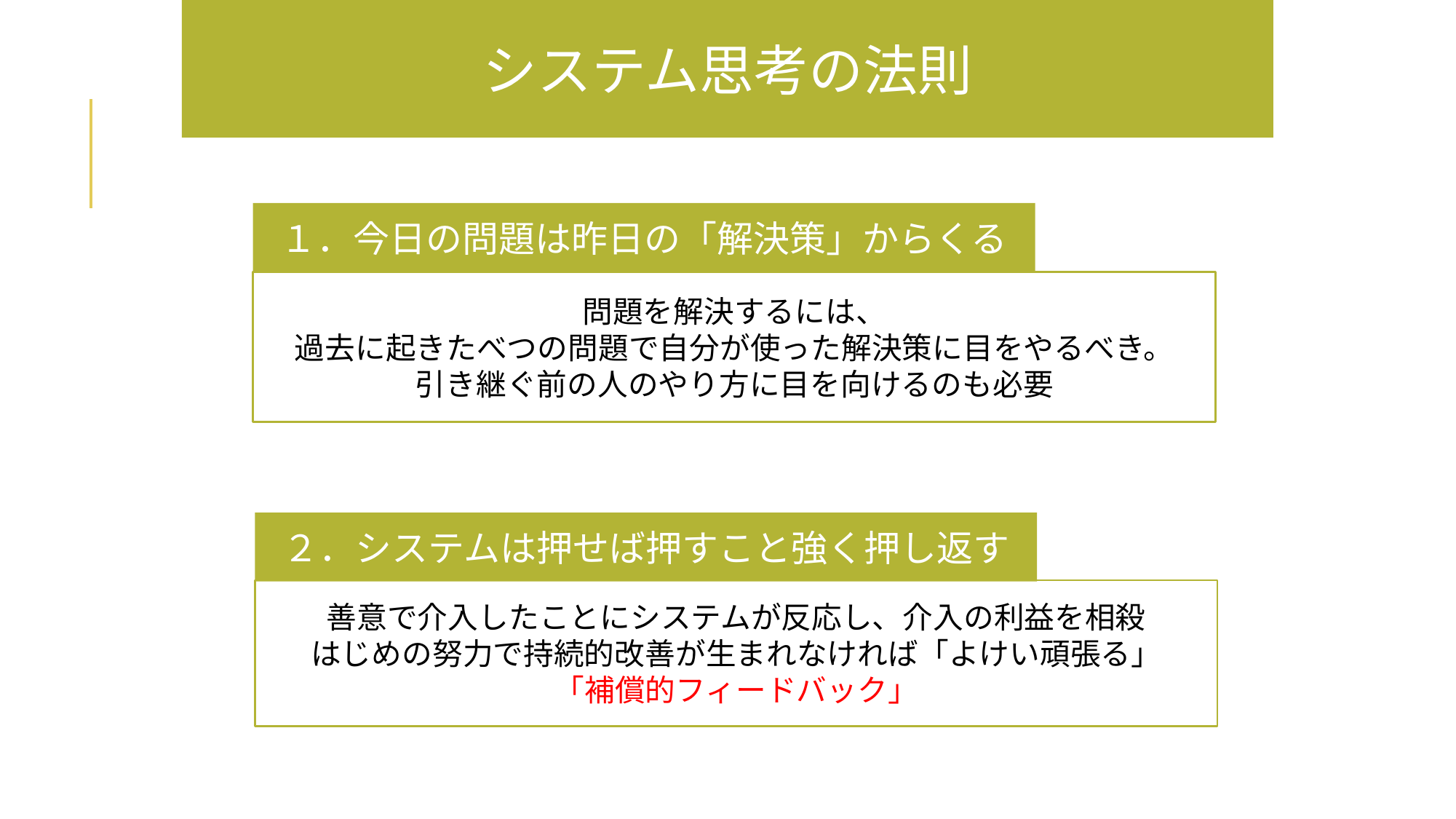

システム思考の法則
１．今日の問題は昨日の「解決策」からくる
問題を解決するには、
過去に起きたべつの問題で自分が使った解決策に目をやるべき。
引き継ぐ前の人のやり方に目を向けるのも必要
２．システムは押せば押すこと強く押し返す
善意で介入したことにシステムが反応し、介入の利益を相殺
はじめの努力で持続的改善が生まれなければ「よけい頑張る」
「補償的フィードバック」